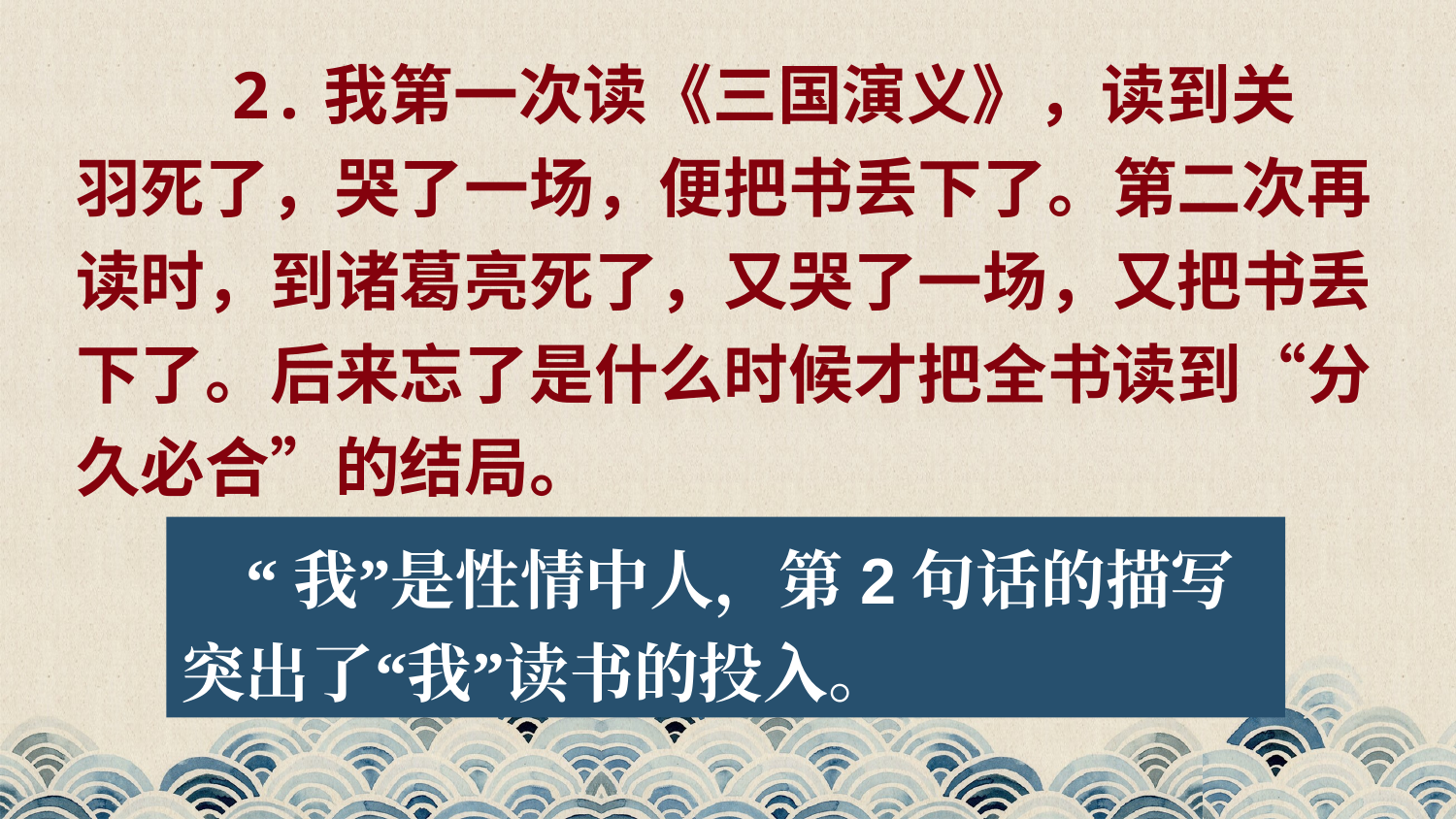

2.我第一次读《三国演义》，读到关
羽死了，哭了一场，便把书丢下了。第二次再读时，到诸葛亮死了，又哭了一场，又把书丢下了。后来忘了是什么时候才把全书读到“分久必合”的结局。
    “我”是性情中人，第2句话的描写突出了“我”读书的投入。